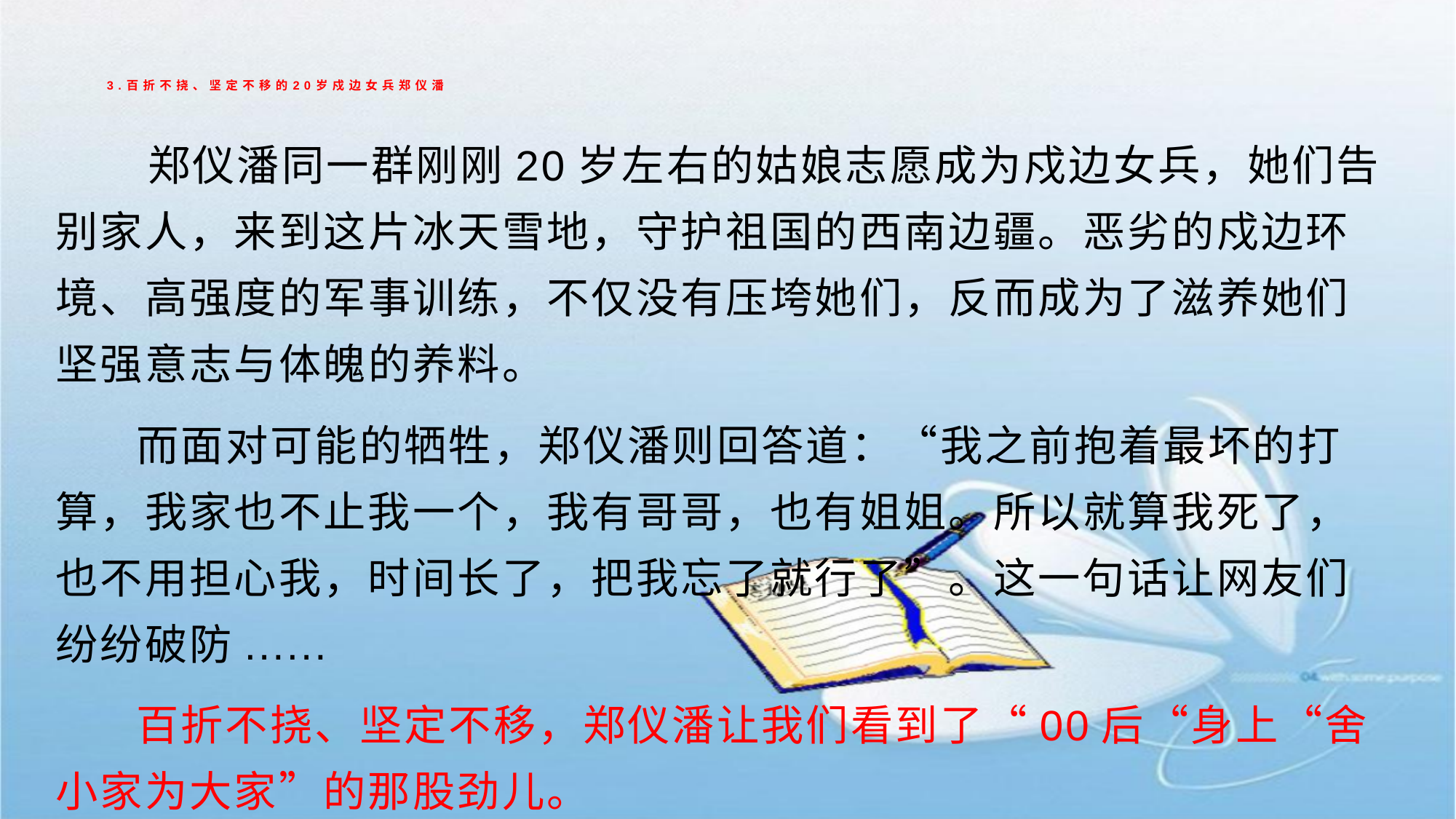

# 3.百折不挠、坚定不移的20岁戍边女兵郑仪潘
       郑仪潘同一群刚刚20岁左右的姑娘志愿成为戍边女兵，她们告别家人，来到这片冰天雪地，守护祖国的西南边疆。恶劣的戍边环境、高强度的军事训练，不仅没有压垮她们，反而成为了滋养她们坚强意志与体魄的养料。
      而面对可能的牺牲，郑仪潘则回答道：“我之前抱着最坏的打算，我家也不止我一个，我有哥哥，也有姐姐。所以就算我死了，也不用担心我，时间长了，把我忘了就行了”。这一句话让网友们纷纷破防......
      百折不挠、坚定不移，郑仪潘让我们看到了“00后“身上“舍小家为大家”的那股劲儿。